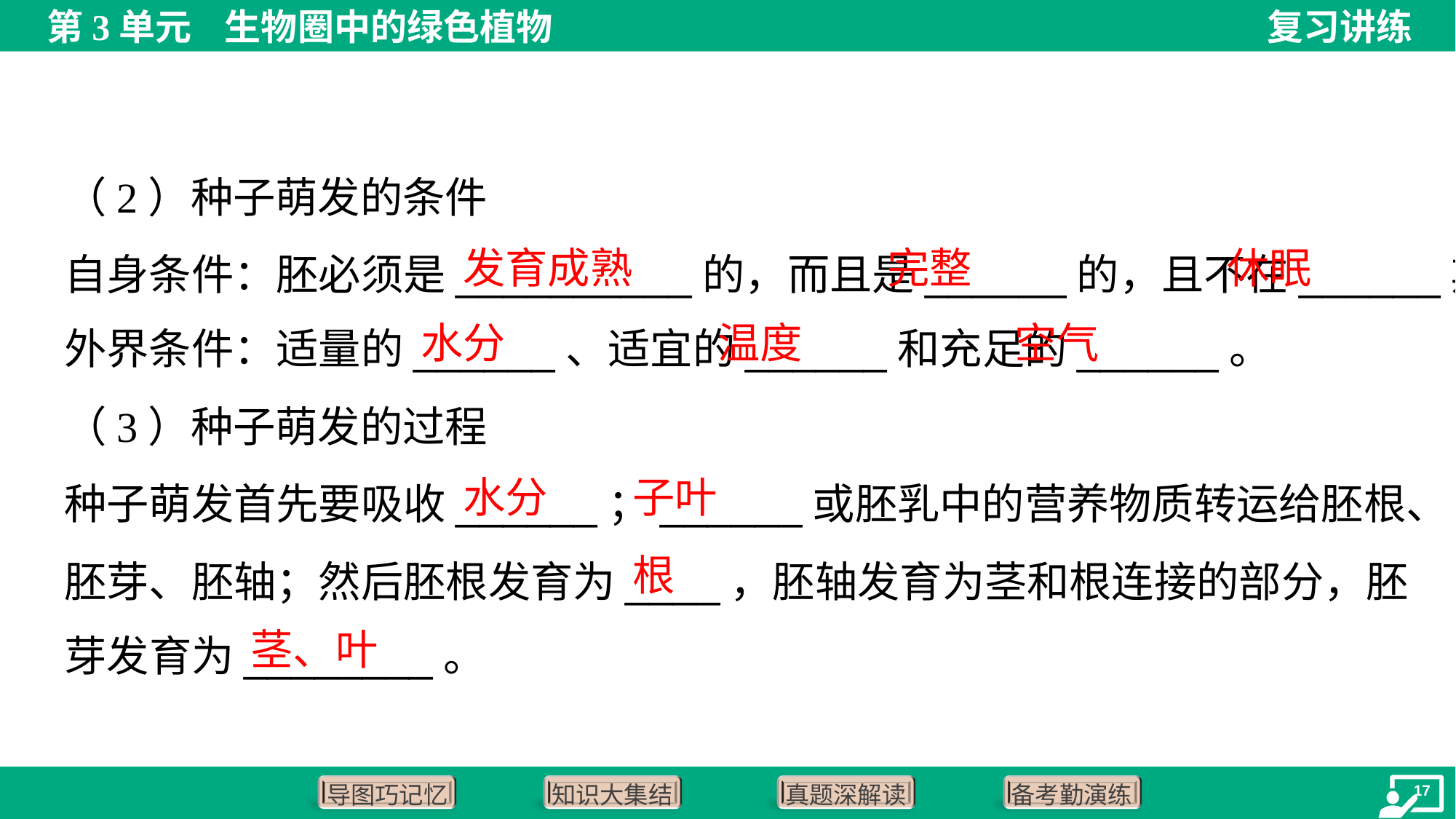

（2）种子萌发的条件
自身条件：胚必须是__________的，而且是______的，且不在______期。
外界条件：适量的______、适宜的______和充足的______。
发育成熟
完整
休眠
水分
温度
空气
（3）种子萌发的过程
种子萌发首先要吸收______；______或胚乳中的营养物质转运给胚根、
胚芽、胚轴；然后胚根发育为____，胚轴发育为茎和根连接的部分，胚
芽发育为________。
水分
子叶
根
茎、叶